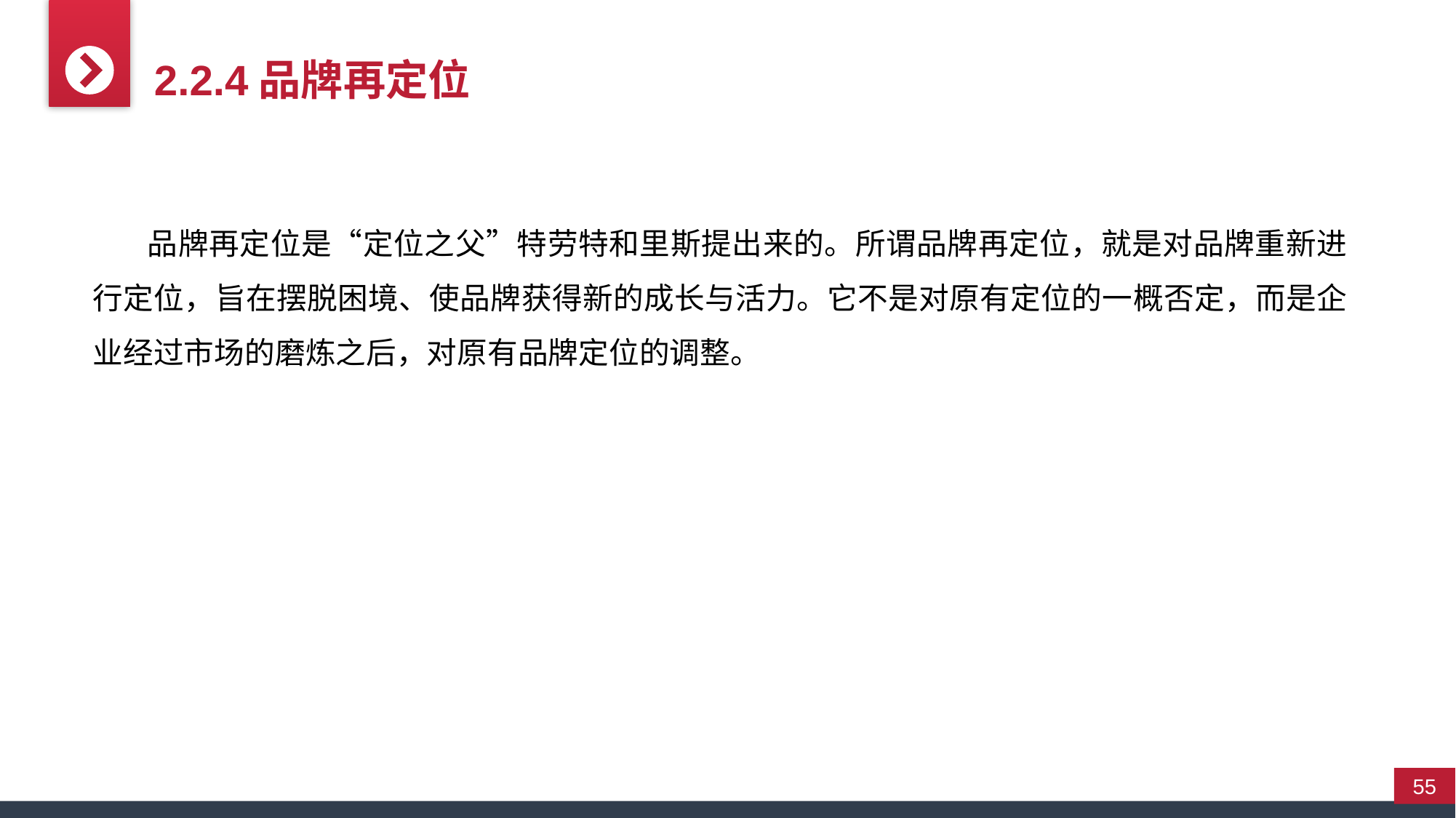

2.2.4品牌再定位
品牌再定位是“定位之父”特劳特和里斯提出来的。所谓品牌再定位，就是对品牌重新进行定位，旨在摆脱困境、使品牌获得新的成长与活力。它不是对原有定位的一概否定，而是企业经过市场的磨炼之后，对原有品牌定位的调整。